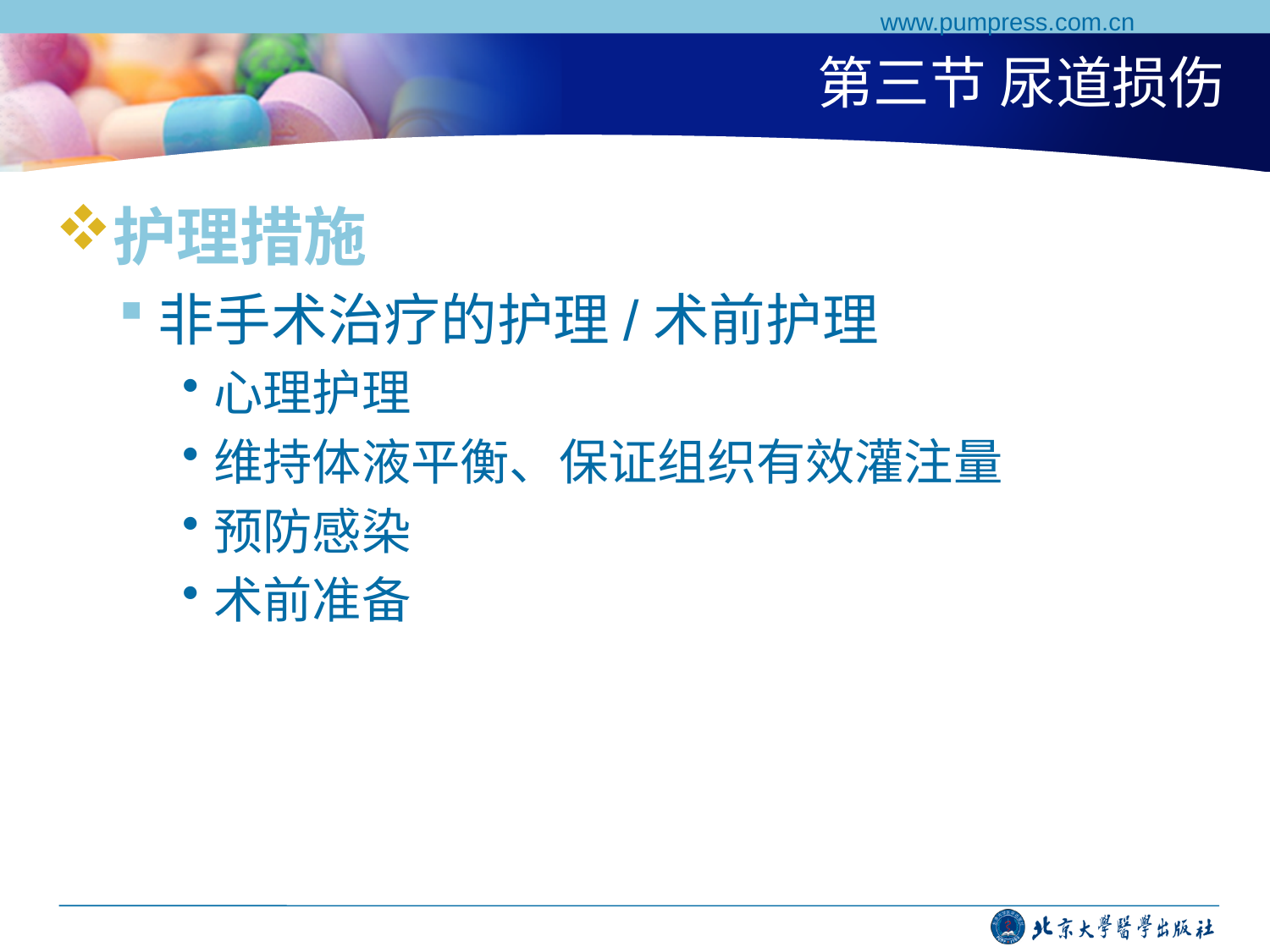

www.pumpress.com.cn
# 第三节 尿道损伤
护理措施
非手术治疗的护理/术前护理
心理护理
维持体液平衡、保证组织有效灌注量
预防感染
术前准备